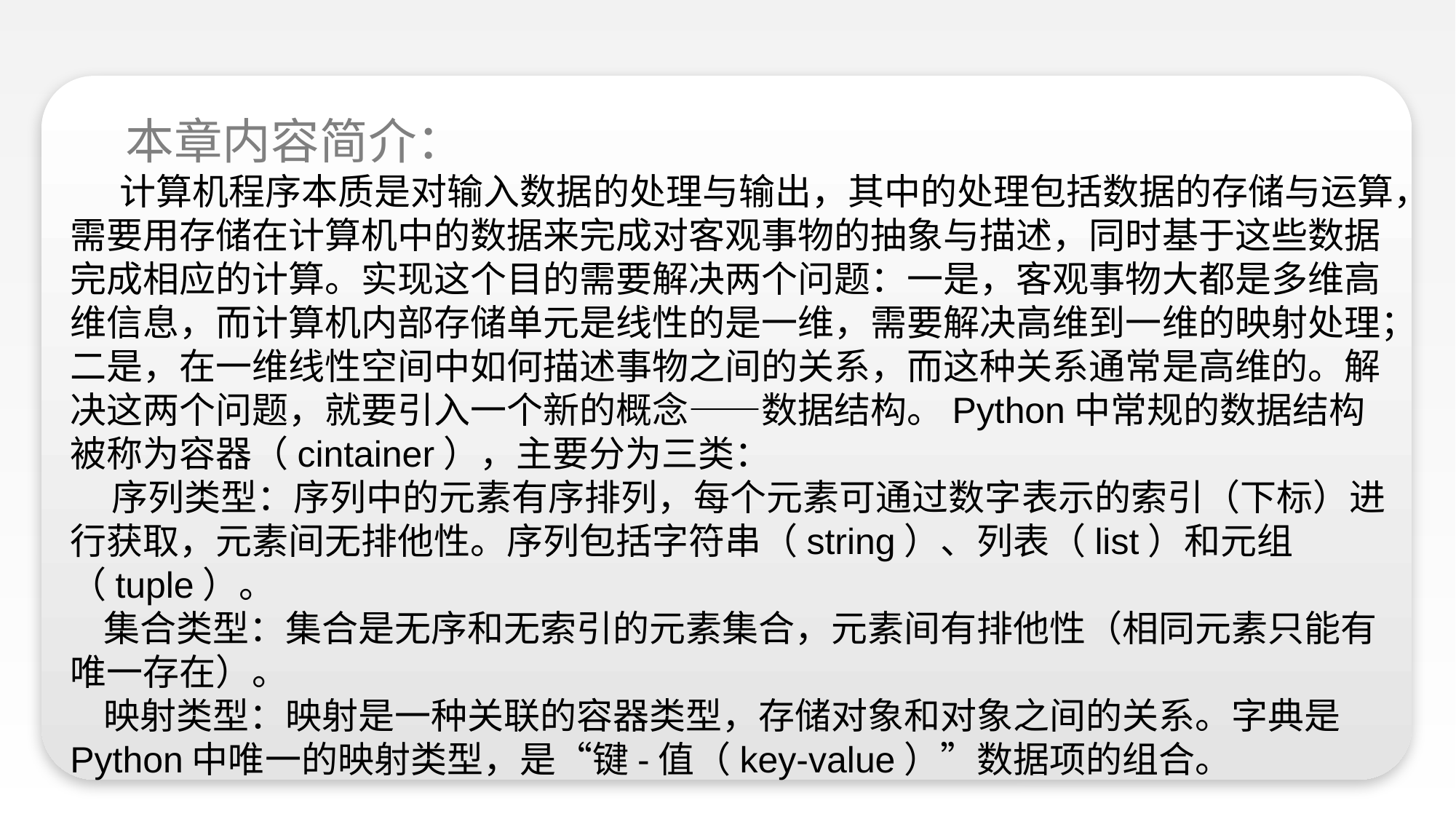

本章内容简介：
     计算机程序本质是对输入数据的处理与输出，其中的处理包括数据的存储与运算，需要用存储在计算机中的数据来完成对客观事物的抽象与描述，同时基于这些数据完成相应的计算。实现这个目的需要解决两个问题：一是，客观事物大都是多维高维信息，而计算机内部存储单元是线性的是一维，需要解决高维到一维的映射处理；二是，在一维线性空间中如何描述事物之间的关系，而这种关系通常是高维的。解决这两个问题，就要引入一个新的概念——数据结构。Python中常规的数据结构被称为容器（cintainer），主要分为三类：
    序列类型：序列中的元素有序排列，每个元素可通过数字表示的索引（下标）进行获取，元素间无排他性。序列包括字符串（string）、列表（list）和元组（tuple）。
   集合类型：集合是无序和无索引的元素集合，元素间有排他性（相同元素只能有唯一存在）。
   映射类型：映射是一种关联的容器类型，存储对象和对象之间的关系。字典是Python中唯一的映射类型，是“键-值（key-value）”数据项的组合。